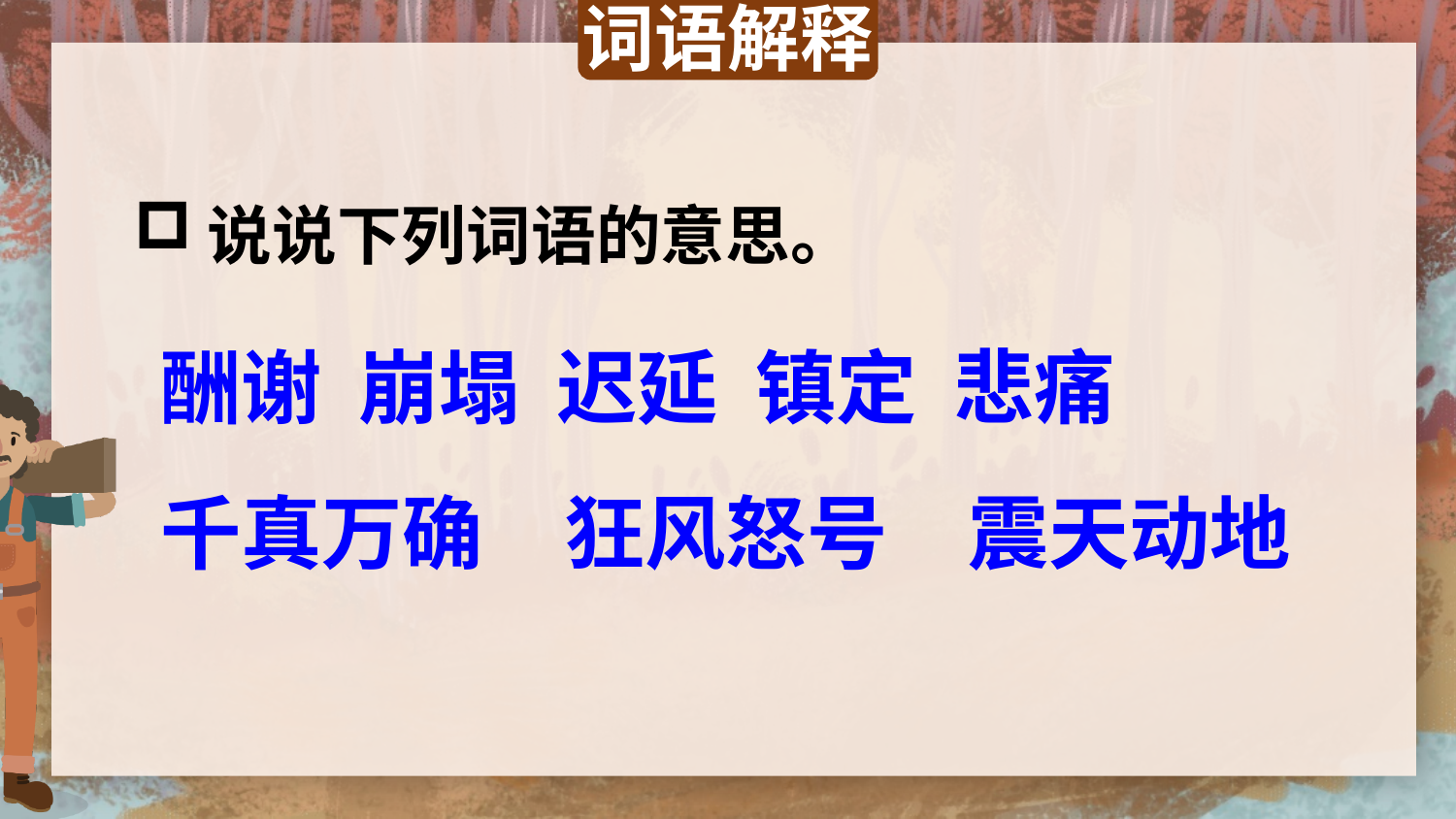

词语解释
说说下列词语的意思。
酬谢  崩塌  迟延  镇定  悲痛
千真万确　狂风怒号　震天动地